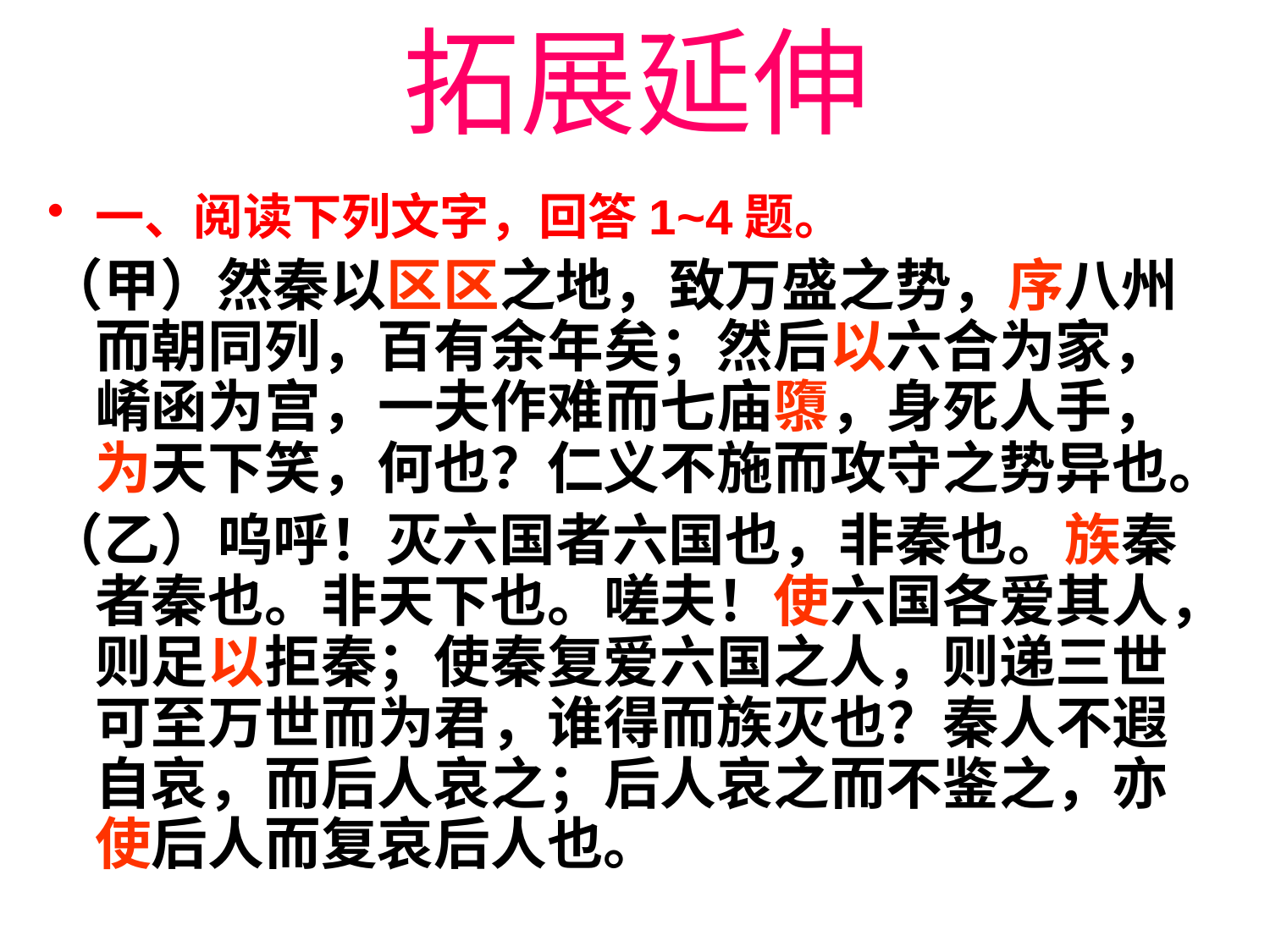

# 拓展延伸
一、阅读下列文字，回答1~4题。
（甲）然秦以区区之地，致万盛之势，序八州而朝同列，百有余年矣；然后以六合为家，崤函为宫，一夫作难而七庙隳，身死人手，为天下笑，何也？仁义不施而攻守之势异也。
（乙）呜呼！灭六国者六国也，非秦也。族秦者秦也。非天下也。嗟夫！使六国各爱其人，则足以拒秦；使秦复爱六国之人，则递三世可至万世而为君，谁得而族灭也？秦人不遐自哀，而后人哀之；后人哀之而不鉴之，亦使后人而复哀后人也。